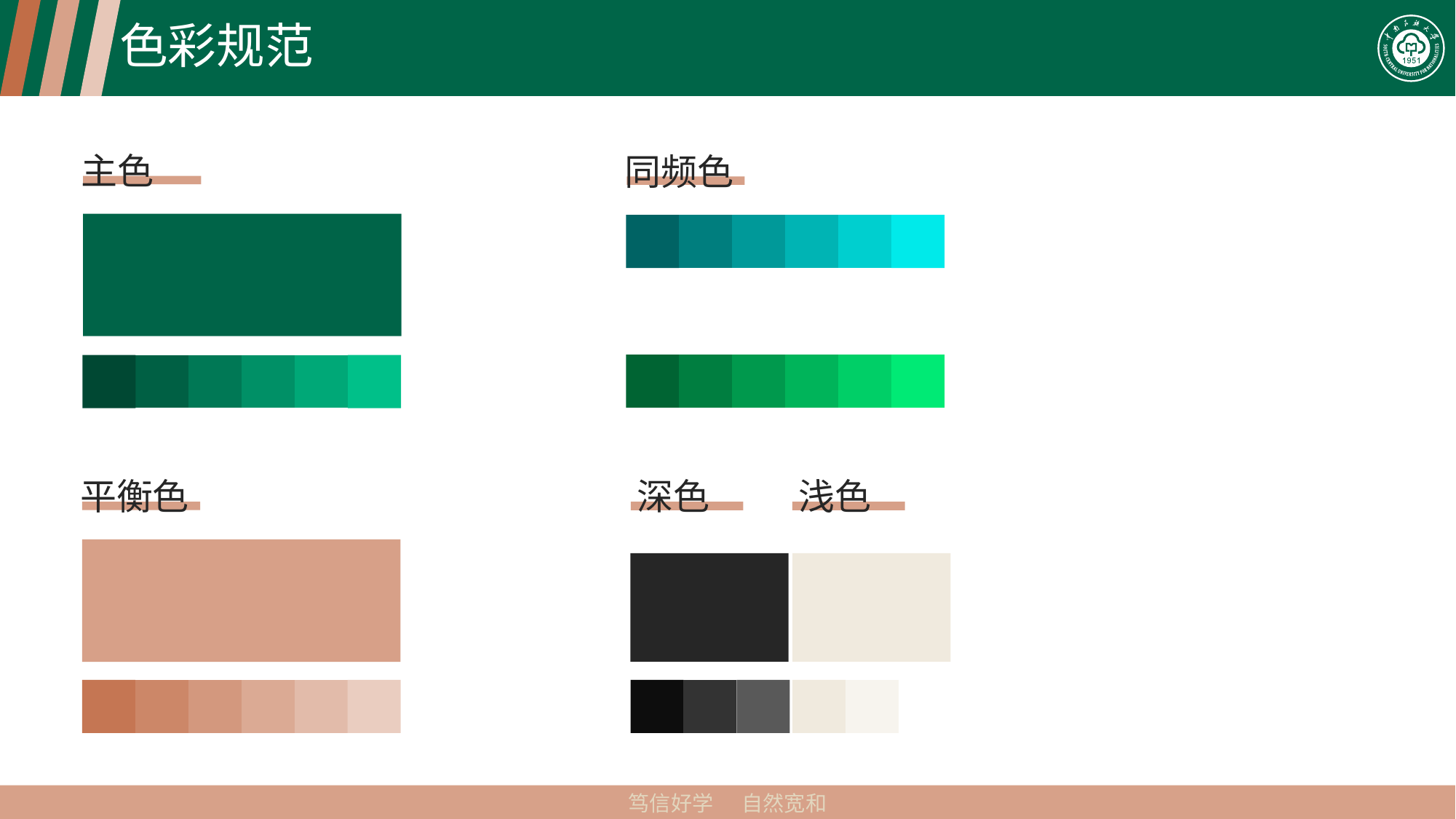

# 色彩规范
主色

同频色

平衡色

深色
浅色